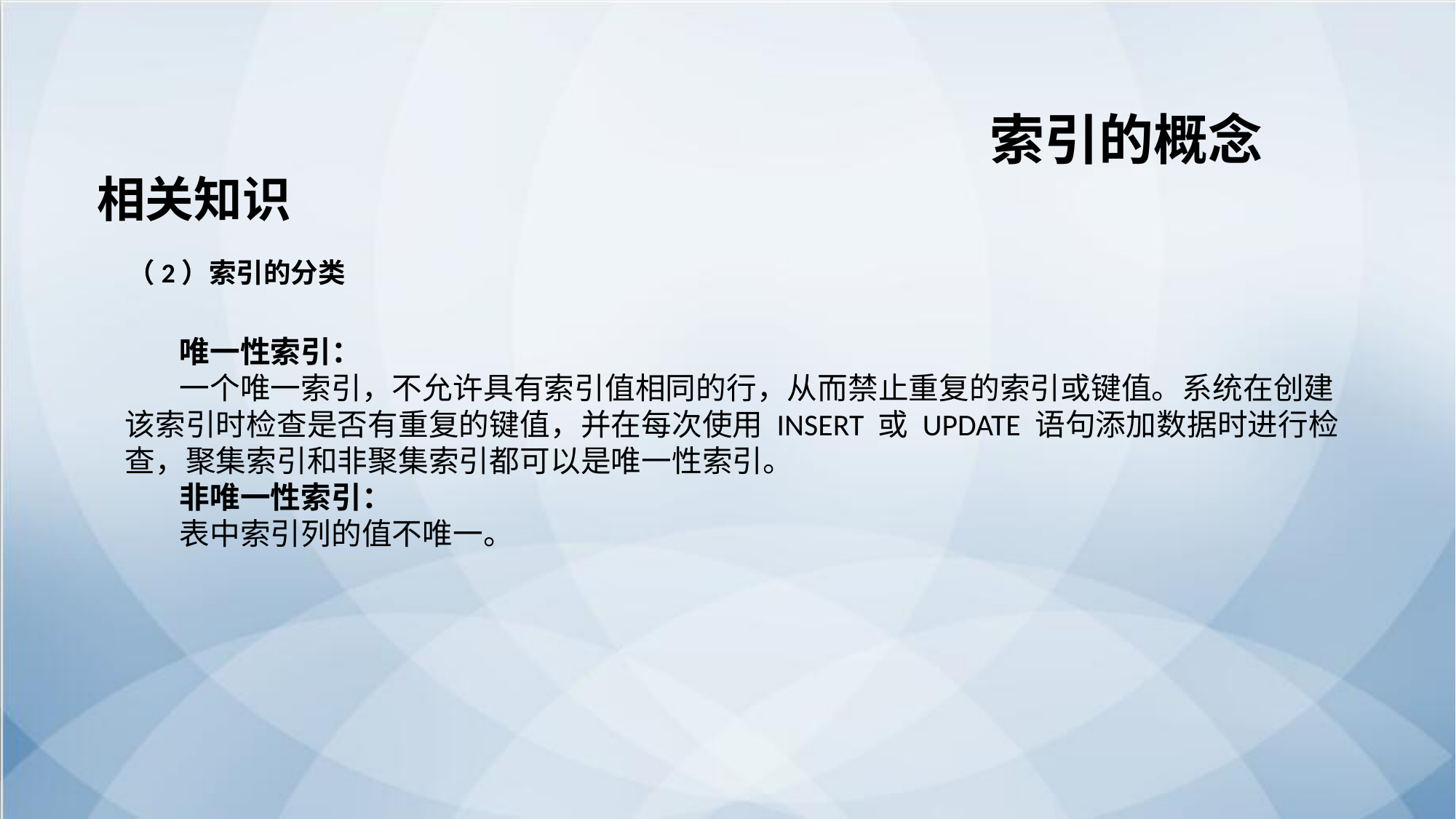

索引的概念
相关知识
（2）索引的分类

唯一性索引：
一个唯一索引，不允许具有索引值相同的行，从而禁止重复的索引或键值。系统在创建该索引时检查是否有重复的键值，并在每次使用 INSERT 或 UPDATE 语句添加数据时进行检查，聚集索引和非聚集索引都可以是唯一性索引。
非唯一性索引：
表中索引列的值不唯一。